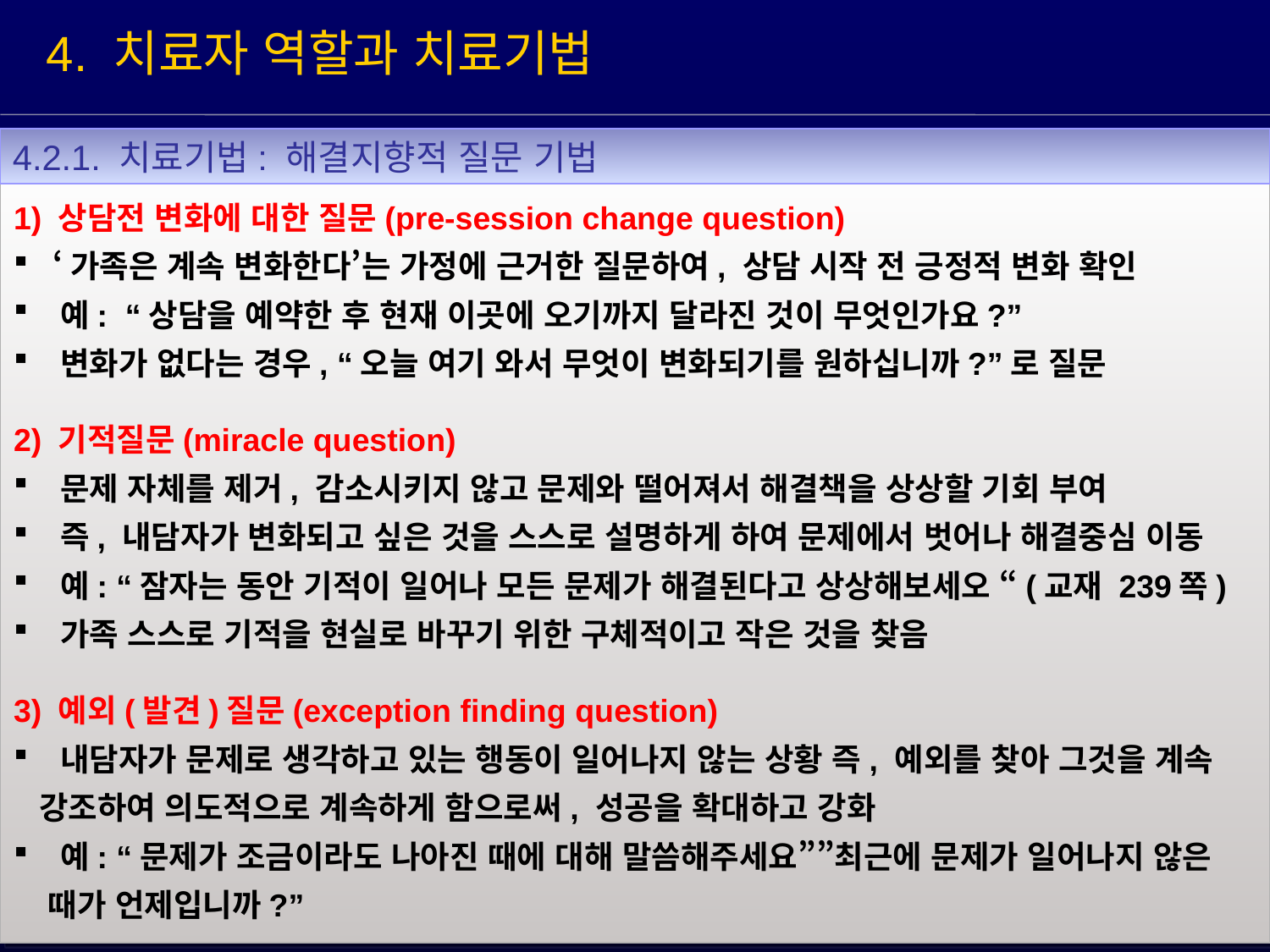

4. 치료자 역할과 치료기법

4.2.1. 치료기법: 해결지향적 질문 기법
1) 상담전 변화에 대한 질문(pre-session change question)
 ‘가족은 계속 변화한다’는 가정에 근거한 질문하여, 상담 시작 전 긍정적 변화 확인
 예:  “상담을 예약한 후 현재 이곳에 오기까지 달라진 것이 무엇인가요?”
 변화가 없다는 경우, “오늘 여기 와서 무엇이 변화되기를 원하십니까?”로 질문

2) 기적질문(miracle question)
 문제 자체를 제거, 감소시키지 않고 문제와 떨어져서 해결책을 상상할 기회 부여
 즉, 내담자가 변화되고 싶은 것을 스스로 설명하게 하여 문제에서 벗어나 해결중심 이동
 예: “잠자는 동안 기적이 일어나 모든 문제가 해결된다고 상상해보세오 “(교재 239쪽)
 가족 스스로 기적을 현실로 바꾸기 위한 구체적이고 작은 것을 찾음

3) 예외(발견)질문(exception finding question)
 내담자가 문제로 생각하고 있는 행동이 일어나지 않는 상황 즉, 예외를 찾아 그것을 계속
  강조하여 의도적으로 계속하게 함으로써, 성공을 확대하고 강화
 예: “문제가 조금이라도 나아진 때에 대해 말씀해주세요””최근에 문제가 일어나지 않은
   때가 언제입니까?”